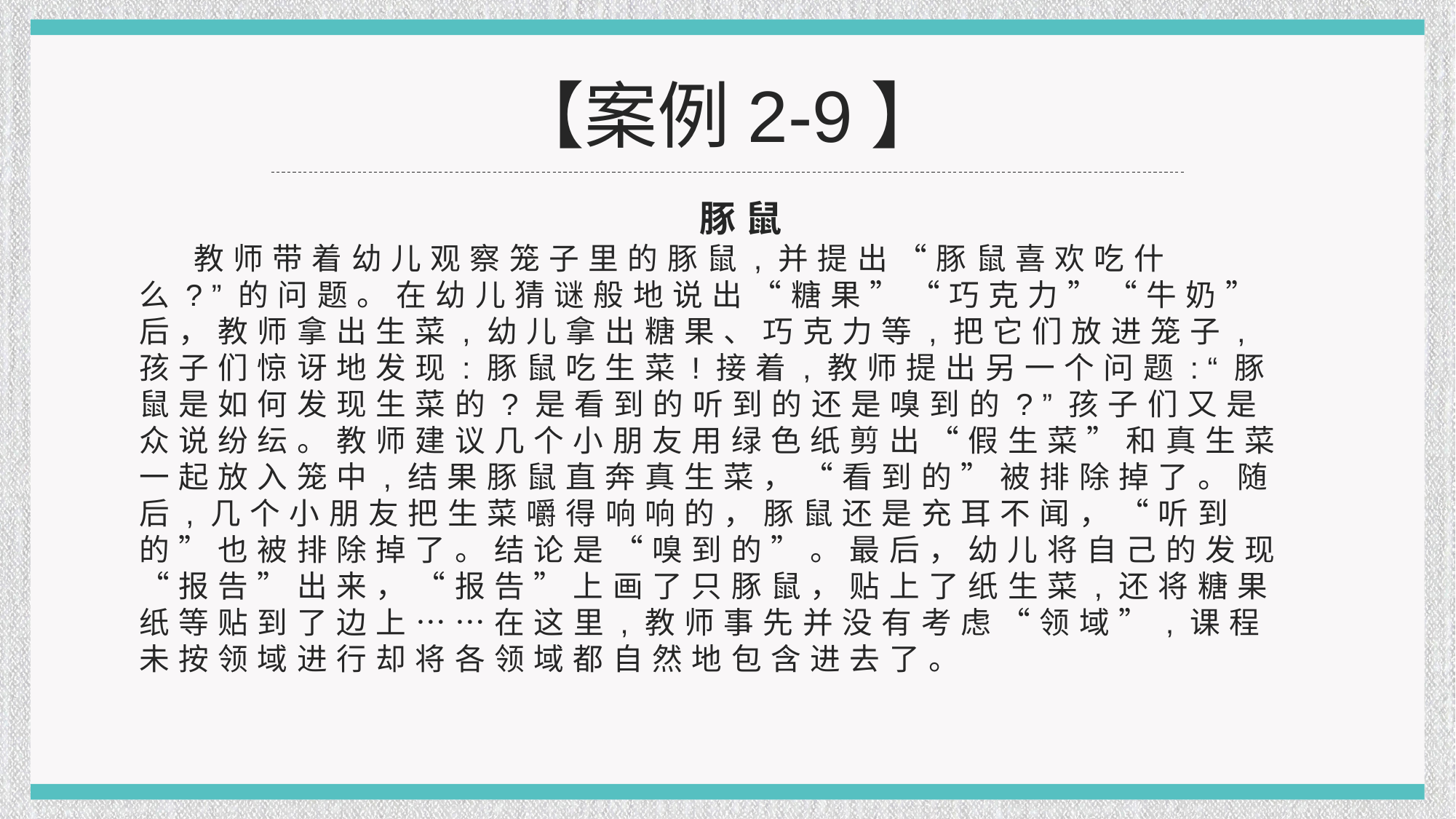

【案例2-9】
豚鼠
教师带着幼儿观察笼子里的豚鼠,并提出“豚鼠喜欢吃什么?”的问题。在幼儿猜谜般地说出“糖果”“巧克力”“牛奶”后，教师拿出生菜,幼儿拿出糖果、巧克力等,把它们放进笼子,孩子们惊讶地发现:豚鼠吃生菜!接着,教师提出另一个问题:“豚鼠是如何发现生菜的?是看到的听到的还是嗅到的?”孩子们又是众说纷纭。教师建议几个小朋友用绿色纸剪出“假生菜”和真生菜一起放入笼中,结果豚鼠直奔真生菜，“看到的”被排除掉了。随后,几个小朋友把生菜嚼得响响的，豚鼠还是充耳不闻，“听到的”也被排除掉了。结论是“嗅到的”。最后，幼儿将自己的发现“报告”出来，“报告”上画了只豚鼠，贴上了纸生菜,还将糖果纸等贴到了边上……在这里,教师事先并没有考虑“领域”,课程未按领域进行却将各领域都自然地包含进去了。